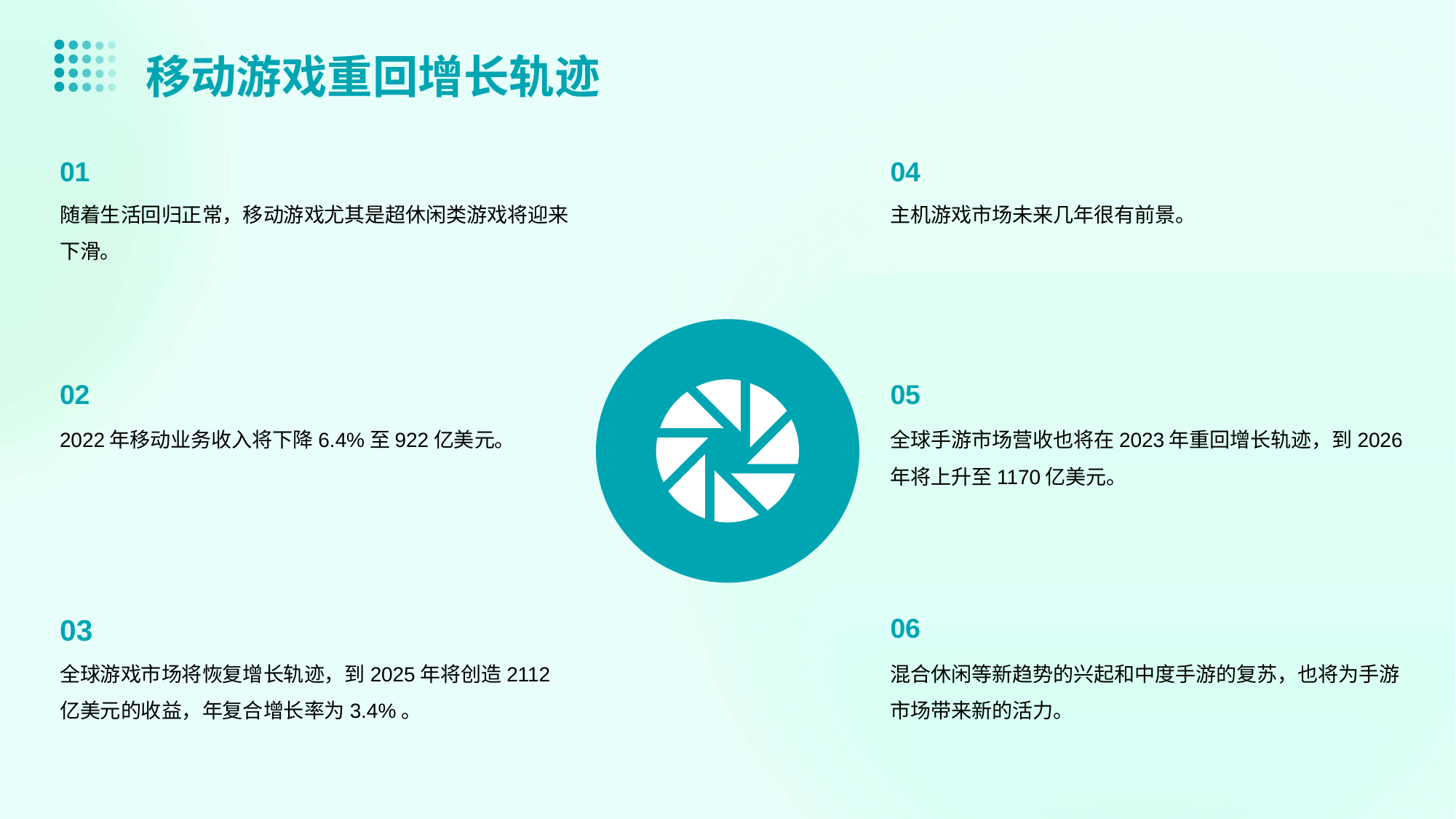

移动游戏重回增长轨迹

01
04
随着生活回归正常，移动游戏尤其是超休闲类游戏将迎来下滑。
主机游戏市场未来几年很有前景。

02
05

2022年移动业务收入将下降6.4%至922亿美元。
全球手游市场营收也将在2023年重回增长轨迹，到2026年将上升至1170亿美元。
03
06
全球游戏市场将恢复增长轨迹，到2025年将创造2112亿美元的收益，年复合增长率为3.4%。
混合休闲等新趋势的兴起和中度手游的复苏，也将为手游市场带来新的活力。